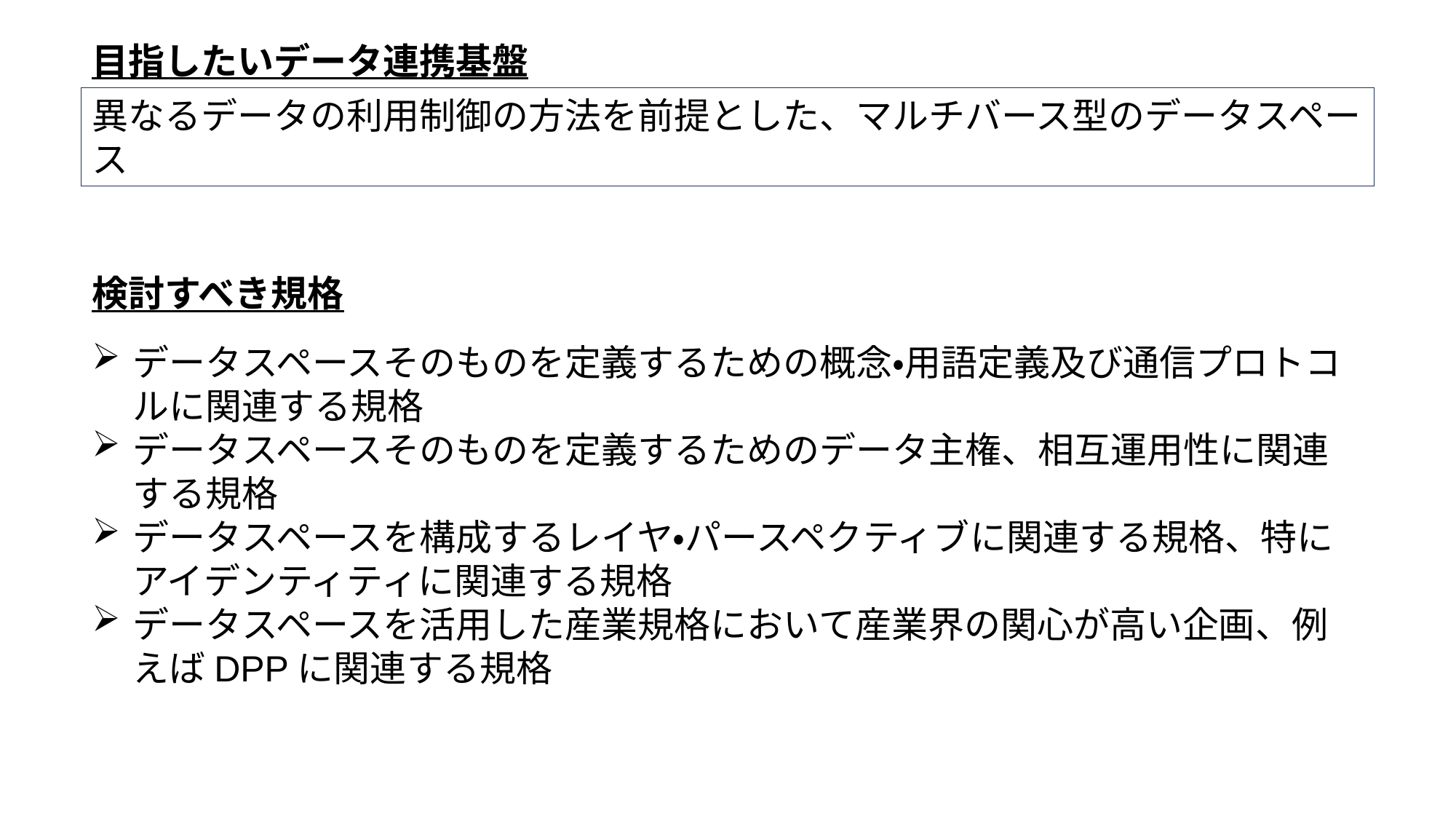

目指したいデータ連携基盤
異なるデータの利用制御の方法を前提とした、マルチバース型のデータスペース
検討すべき規格
データスペースそのものを定義するための概念・用語定義及び通信プロトコルに関連する規格
データスペースそのものを定義するためのデータ主権、相互運用性に関連する規格
データスペースを構成するレイヤ・パースペクティブに関連する規格、特にアイデンティティに関連する規格
データスペースを活用した産業規格において産業界の関心が高い企画、例えばDPPに関連する規格